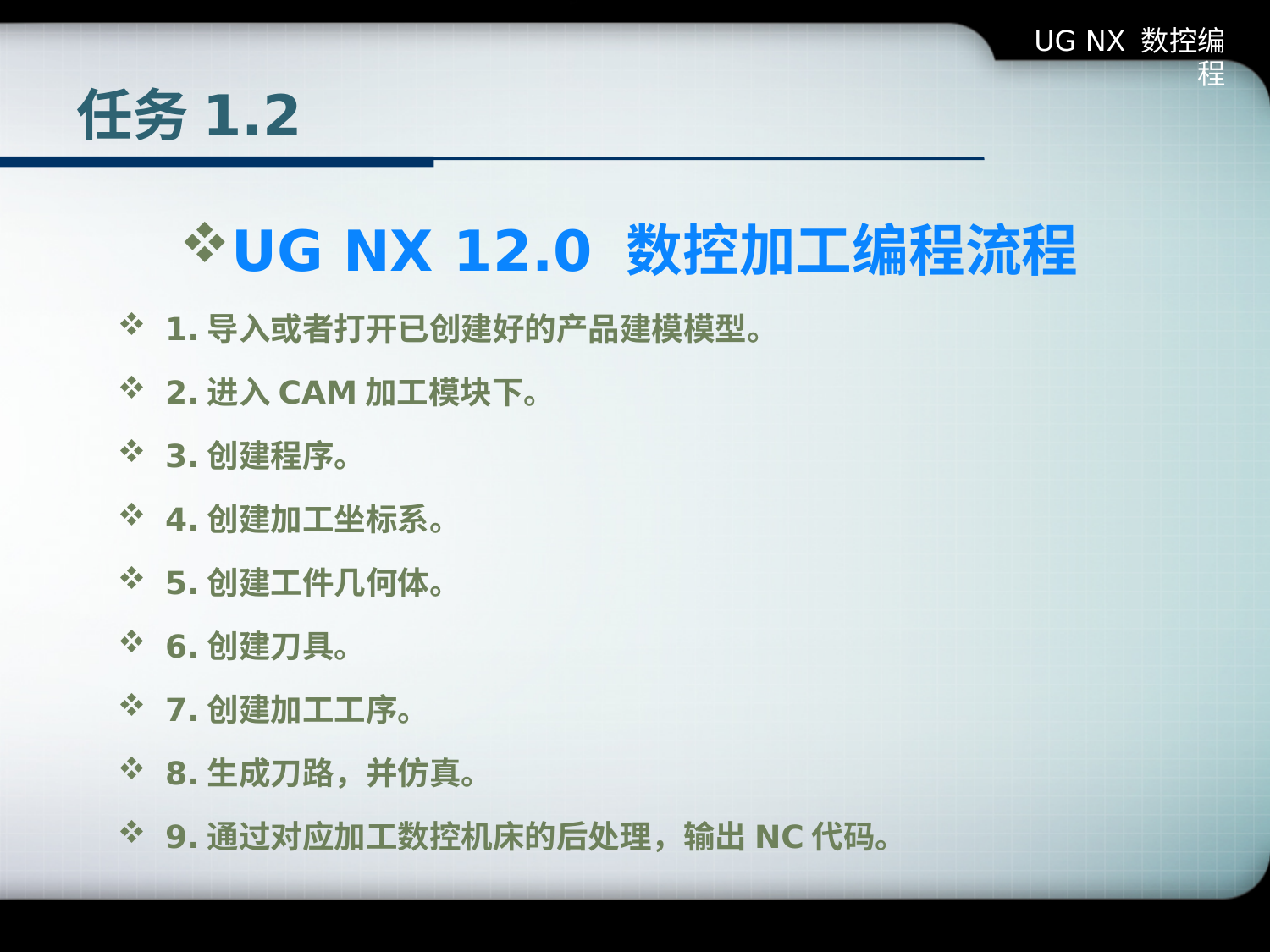

UG NX 数控编程
# 任务1.2
UG NX 12.0 数控加工编程流程
1.导入或者打开已创建好的产品建模模型。
2.进入CAM加工模块下。
3.创建程序。
4.创建加工坐标系。
5.创建工件几何体。
6.创建刀具。
7.创建加工工序。
8.生成刀路，并仿真。
9.通过对应加工数控机床的后处理，输出NC代码。